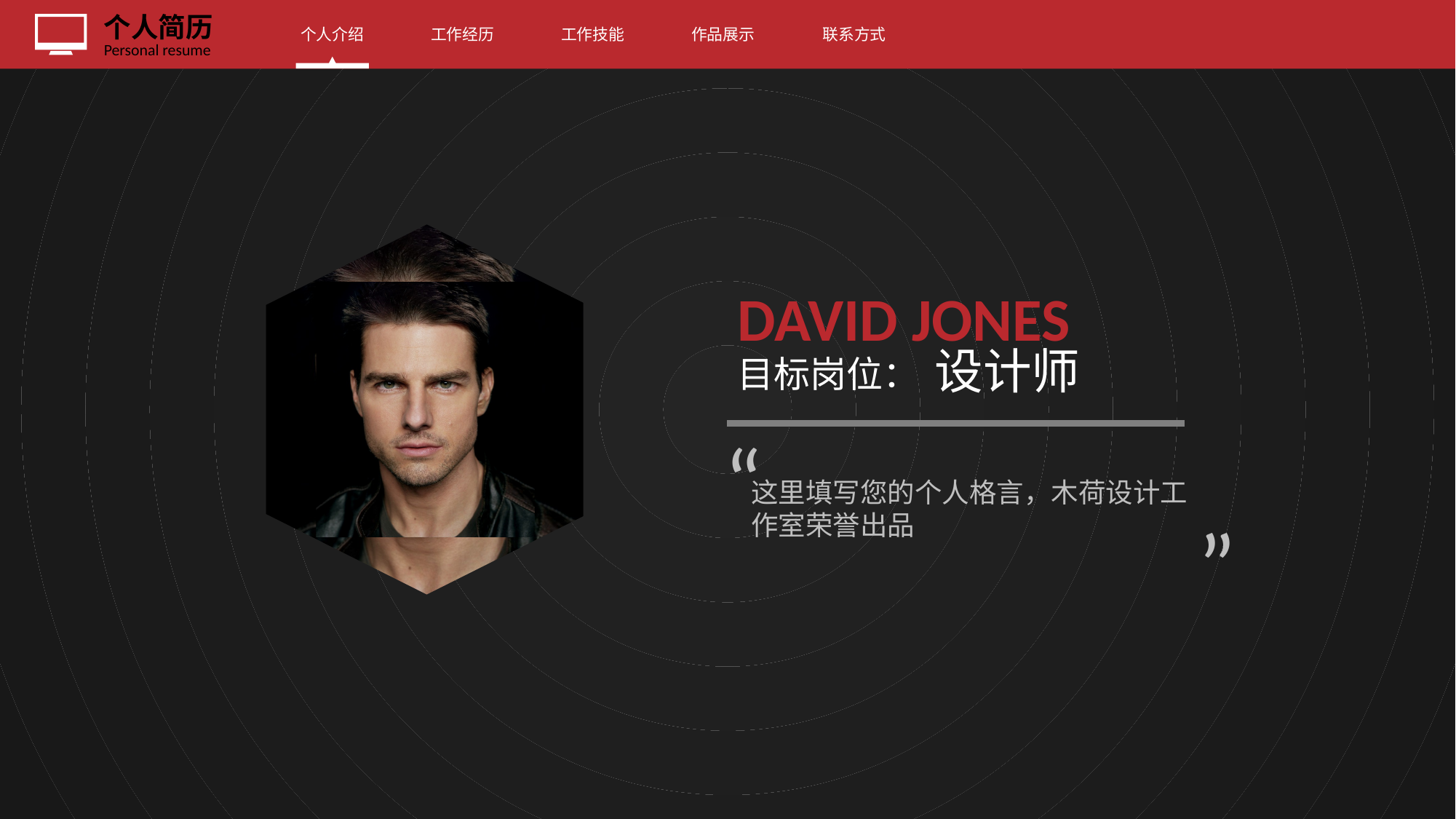

个人介绍
工作经历
工作技能
作品展示
联系方式

DAVID JONES
设计师
目标岗位：
“
这里填写您的个人格言，木荷设计工作室荣誉出品
”